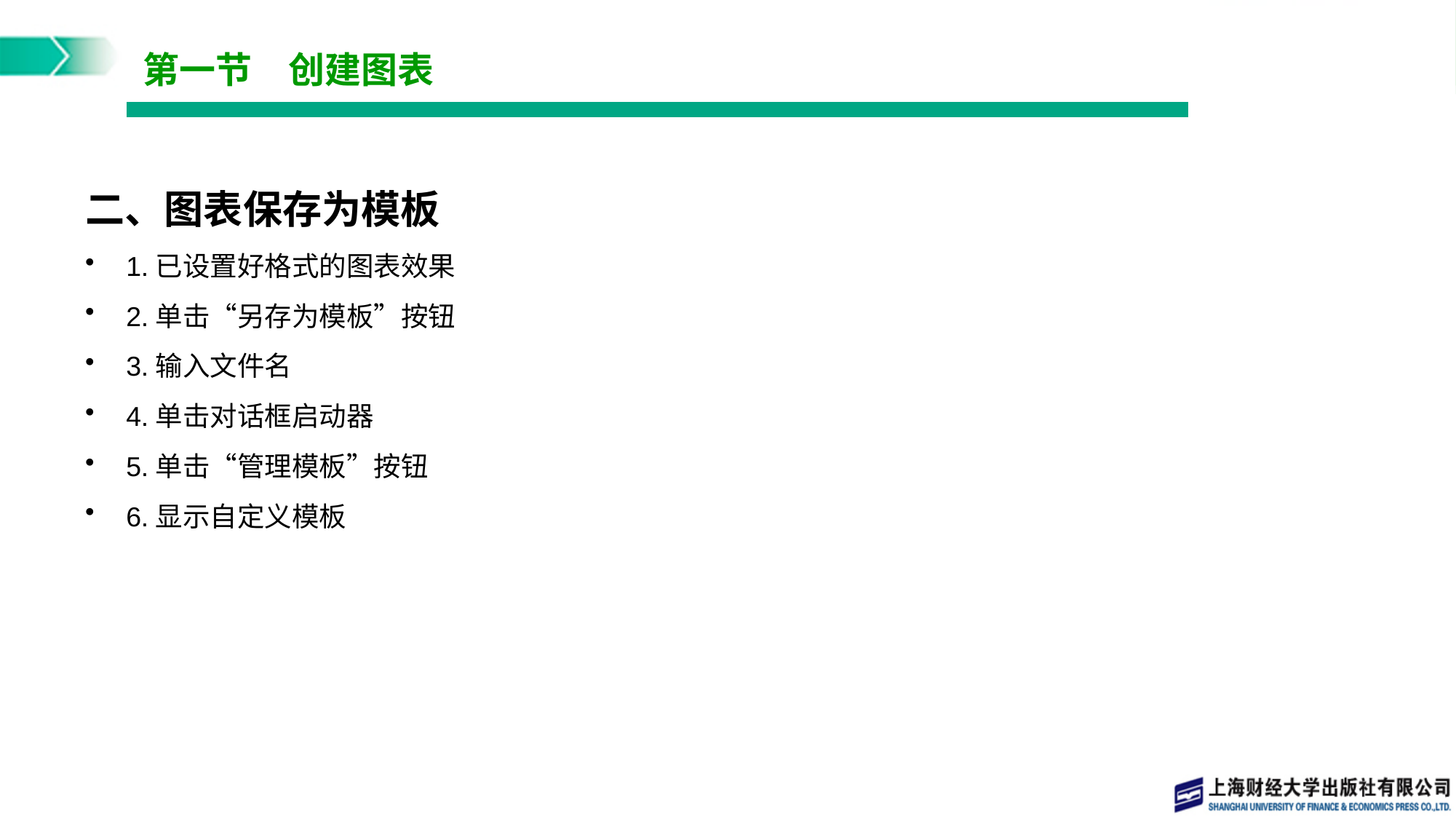

# 第一节　创建图表
二、图表保存为模板
1.已设置好格式的图表效果
2.单击“另存为模板”按钮
3.输入文件名
4.单击对话框启动器
5.单击“管理模板”按钮
6.显示自定义模板